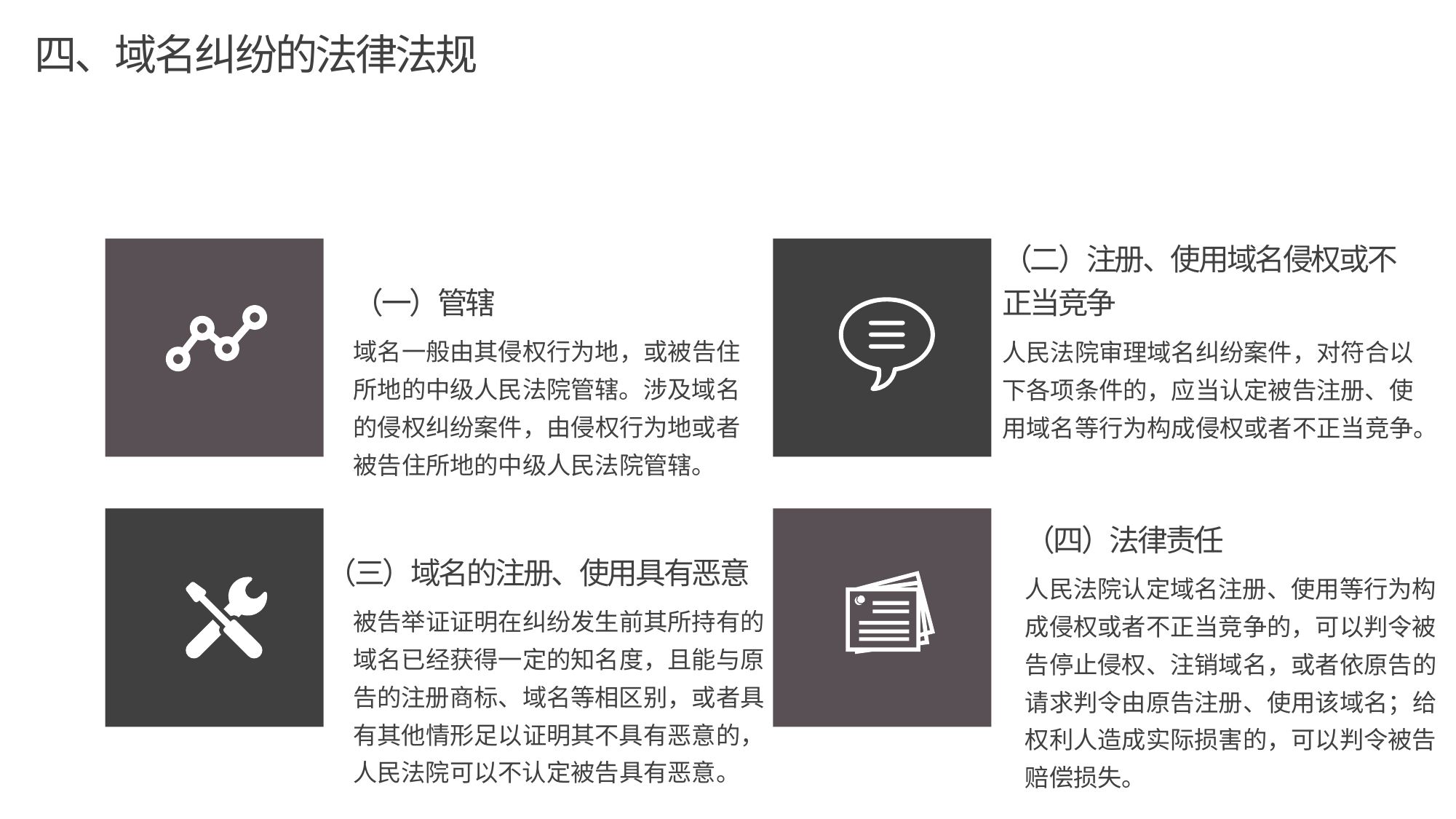

四、域名纠纷的法律法规
（二）注册、使用域名侵权或不正当竞争
人民法院审理域名纠纷案件，对符合以下各项条件的，应当认定被告注册、使用域名等行为构成侵权或者不正当竞争。

（一）管辖
域名一般由其侵权行为地，或被告住所地的中级人民法院管辖。涉及域名的侵权纠纷案件，由侵权行为地或者被告住所地的中级人民法院管辖。

（四）法律责任
人民法院认定域名注册、使用等行为构成侵权或者不正当竞争的，可以判令被告停止侵权、注销域名，或者依原告的请求判令由原告注册、使用该域名；给权利人造成实际损害的，可以判令被告赔偿损失。

（三）域名的注册、使用具有恶意
被告举证证明在纠纷发生前其所持有的域名已经获得一定的知名度，且能与原告的注册商标、域名等相区别，或者具有其他情形足以证明其不具有恶意的，人民法院可以不认定被告具有恶意。